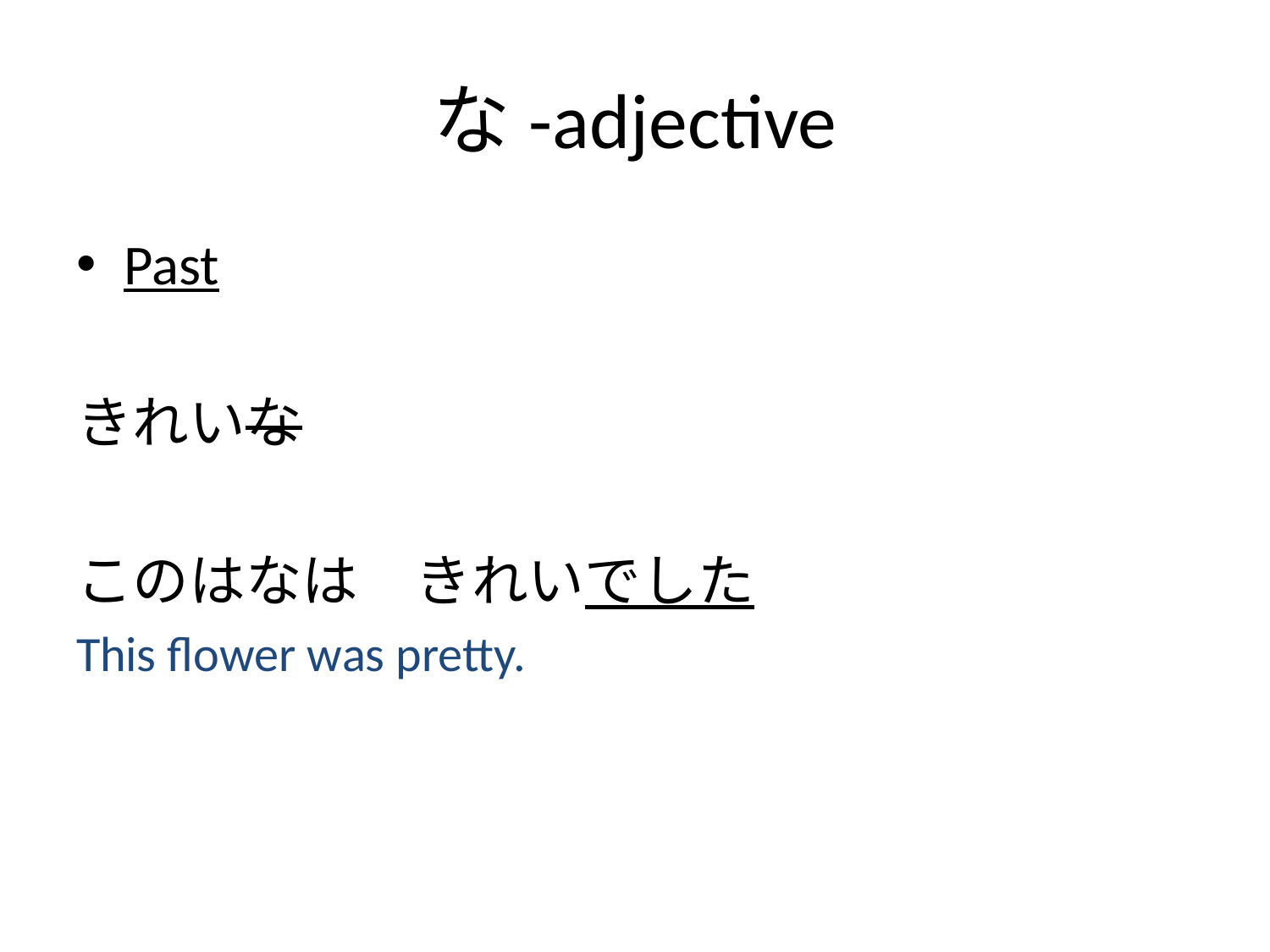

# な-adjective
Past

きれいな

このはなは　きれいでした
This flower was pretty.